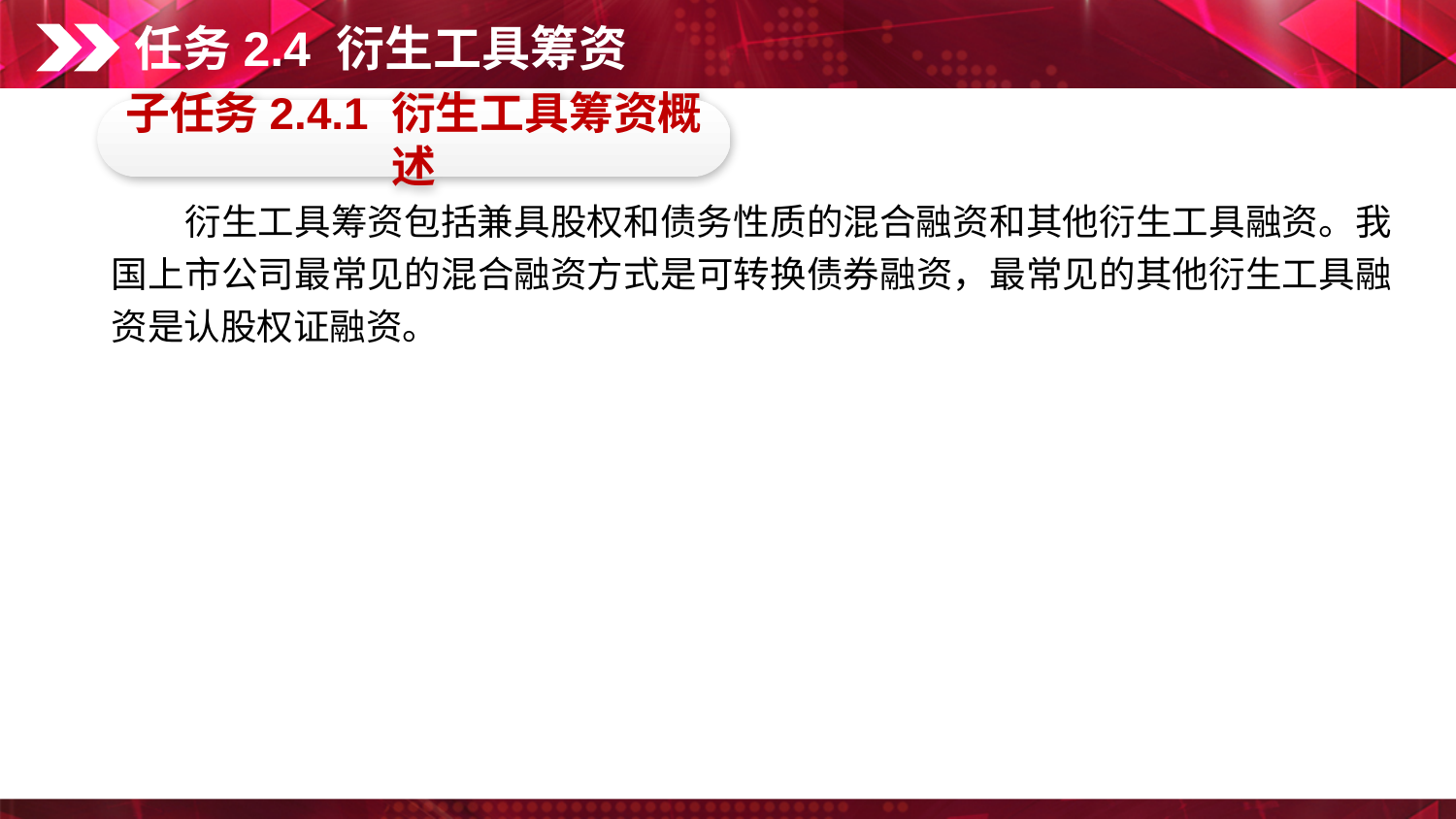

任务2.4 衍生工具筹资

子任务2.4.1 衍生工具筹资概述
　　衍生工具筹资包括兼具股权和债务性质的混合融资和其他衍生工具融资。我国上市公司最常见的混合融资方式是可转换债券融资，最常见的其他衍生工具融资是认股权证融资。